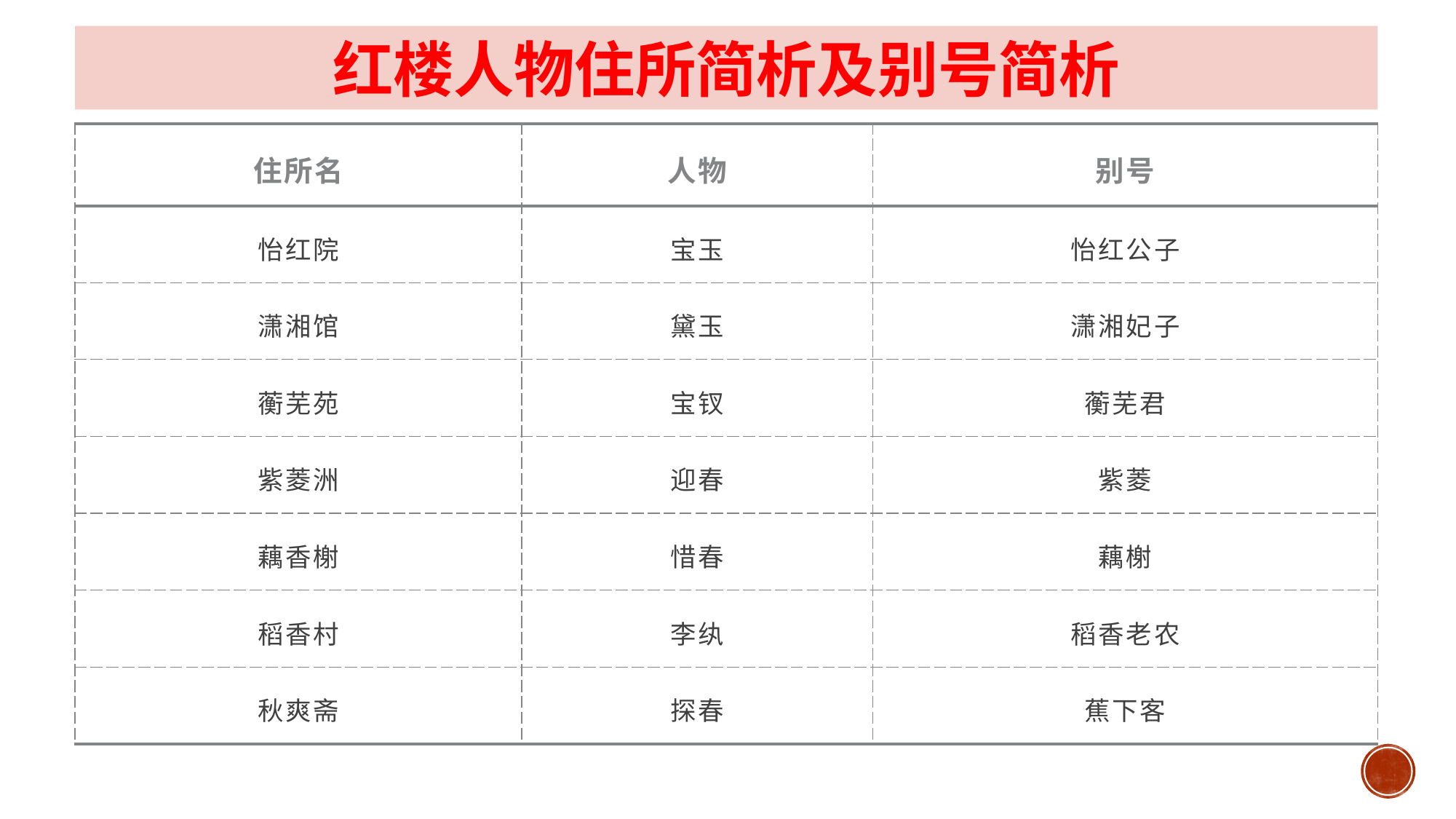

红楼人物住所简析及别号简析
| 住所名 | 人物 | 别号 |
| --- | --- | --- |
| 怡红院 | 宝玉 | 怡红公子 |
| 潇湘馆 | 黛玉 | 潇湘妃子 |
| 蘅芜苑 | 宝钗 | 蘅芜君 |
| 紫菱洲 | 迎春 | 紫菱 |
| 藕香榭 | 惜春 | 藕榭 |
| 稻香村 | 李纨 | 稻香老农 |
| 秋爽斋 | 探春 | 蕉下客 |